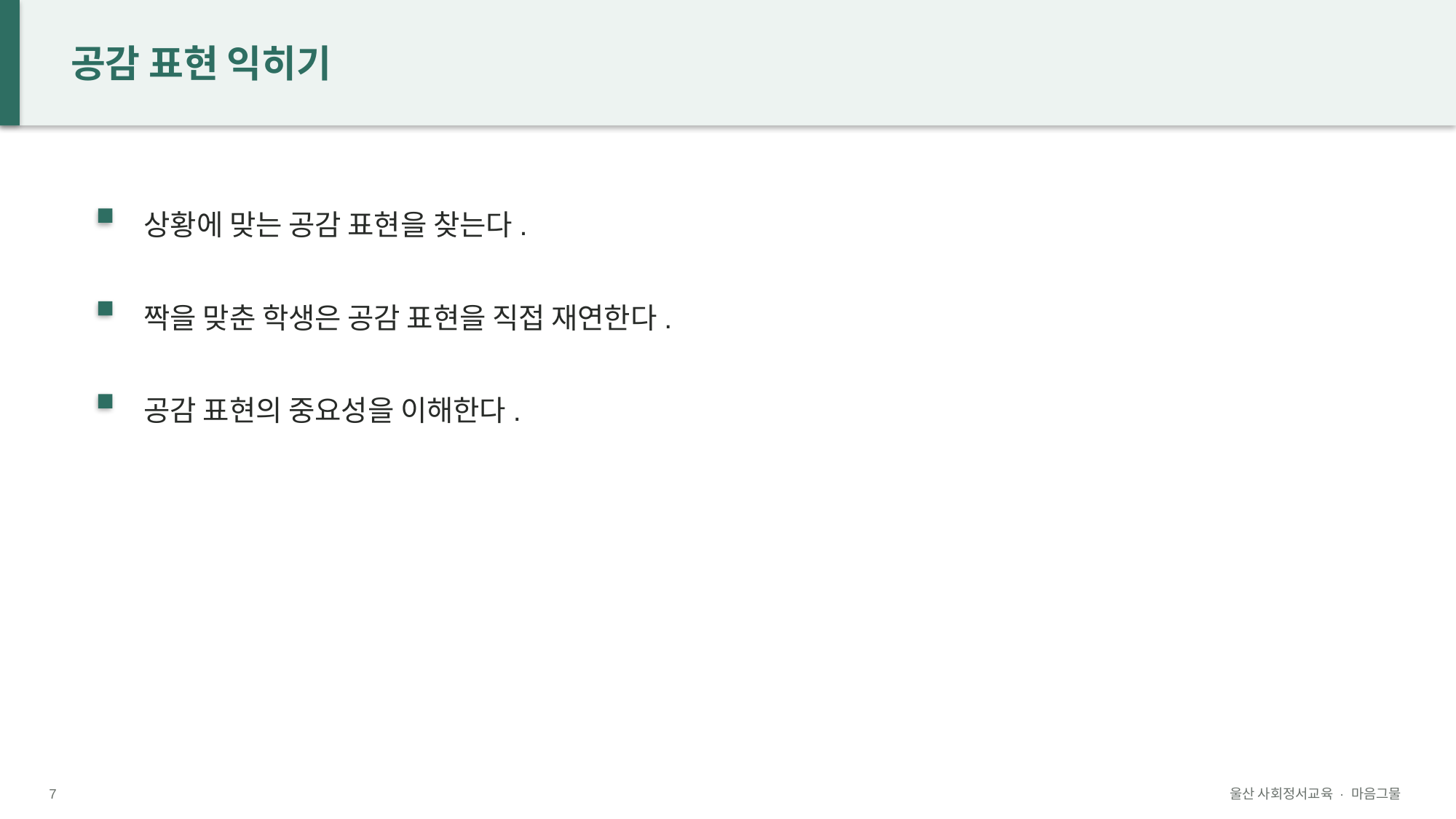

공감 표현 익히기
상황에 맞는 공감 표현을 찾는다.

짝을 맞춘 학생은 공감 표현을 직접 재연한다.

공감 표현의 중요성을 이해한다.

7
울산 사회정서교육 · 마음그물